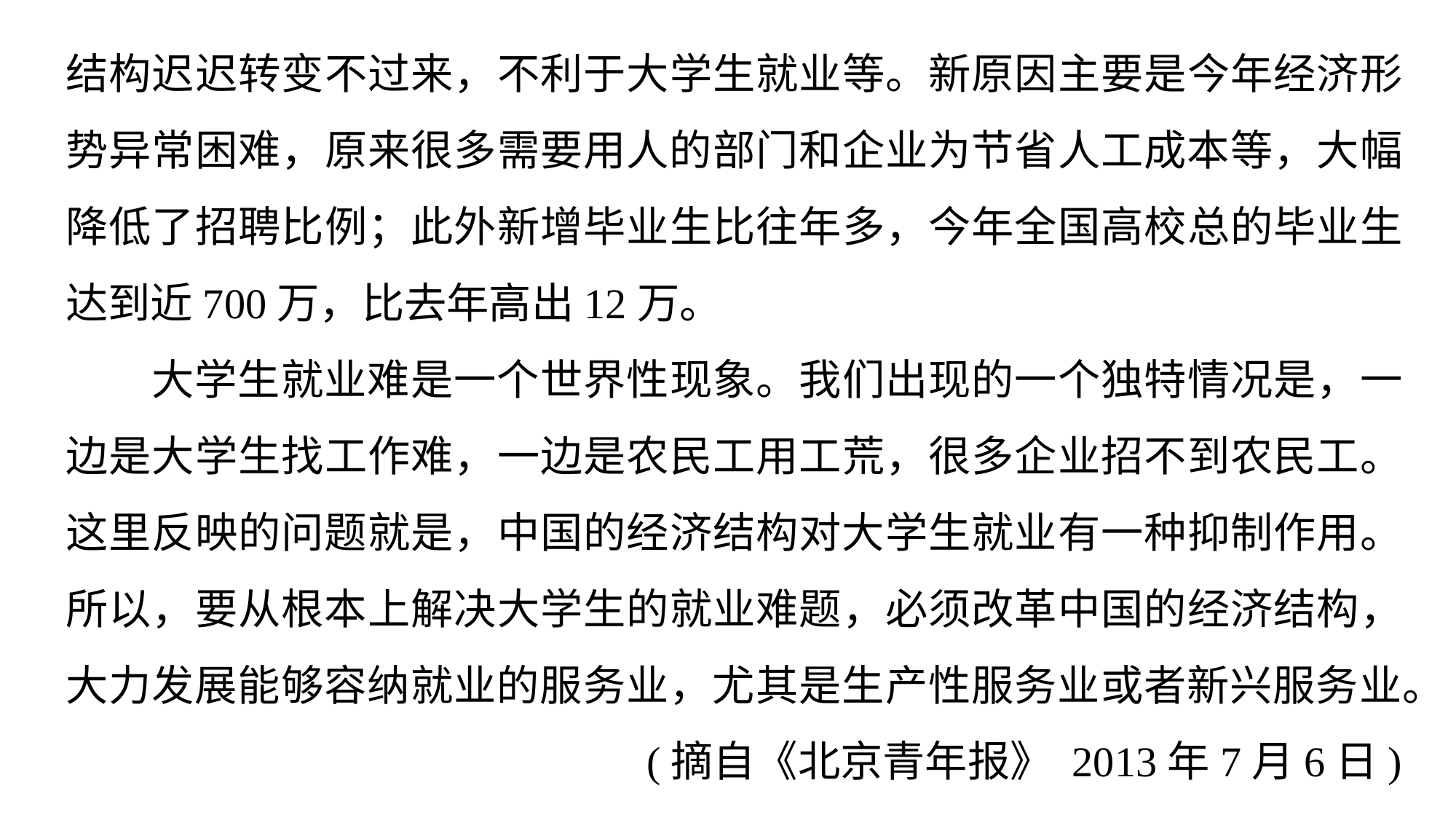

结构迟迟转变不过来，不利于大学生就业等。新原因主要是今年经济形势异常困难，原来很多需要用人的部门和企业为节省人工成本等，大幅降低了招聘比例；此外新增毕业生比往年多，今年全国高校总的毕业生达到近700万，比去年高出12万。
大学生就业难是一个世界性现象。我们出现的一个独特情况是，一边是大学生找工作难，一边是农民工用工荒，很多企业招不到农民工。这里反映的问题就是，中国的经济结构对大学生就业有一种抑制作用。所以，要从根本上解决大学生的就业难题，必须改革中国的经济结构，大力发展能够容纳就业的服务业，尤其是生产性服务业或者新兴服务业。
(摘自《北京青年报》 2013年7月6日)